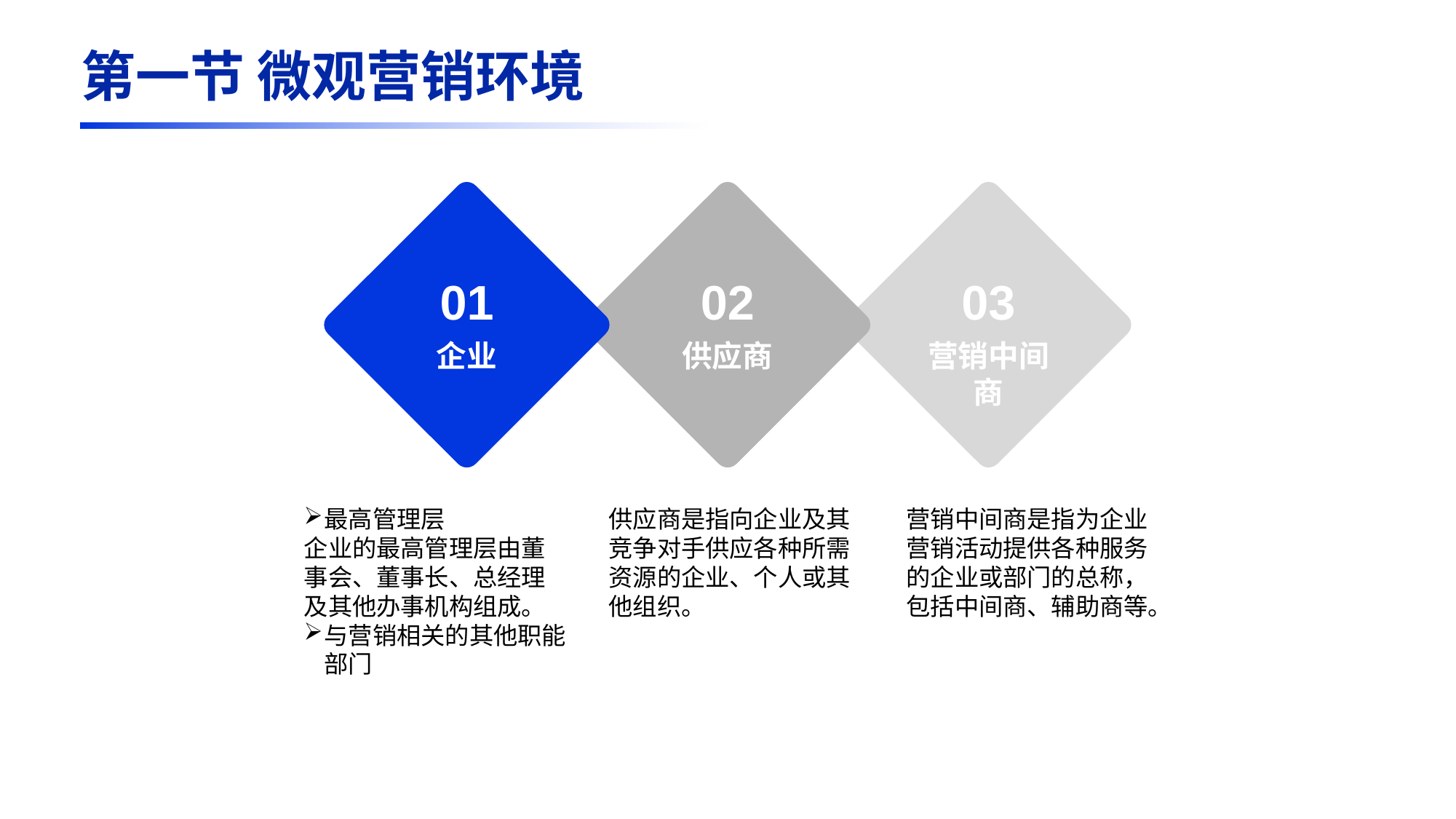

第一节 微观营销环境

01
02
03
企业
供应商
营销中间商
最高管理层
企业的最高管理层由董事会、董事长、总经理及其他办事机构组成。
与营销相关的其他职能部门
供应商是指向企业及其竞争对手供应各种所需资源的企业、个人或其他组织。
营销中间商是指为企业营销活动提供各种服务的企业或部门的总称，包括中间商、辅助商等。